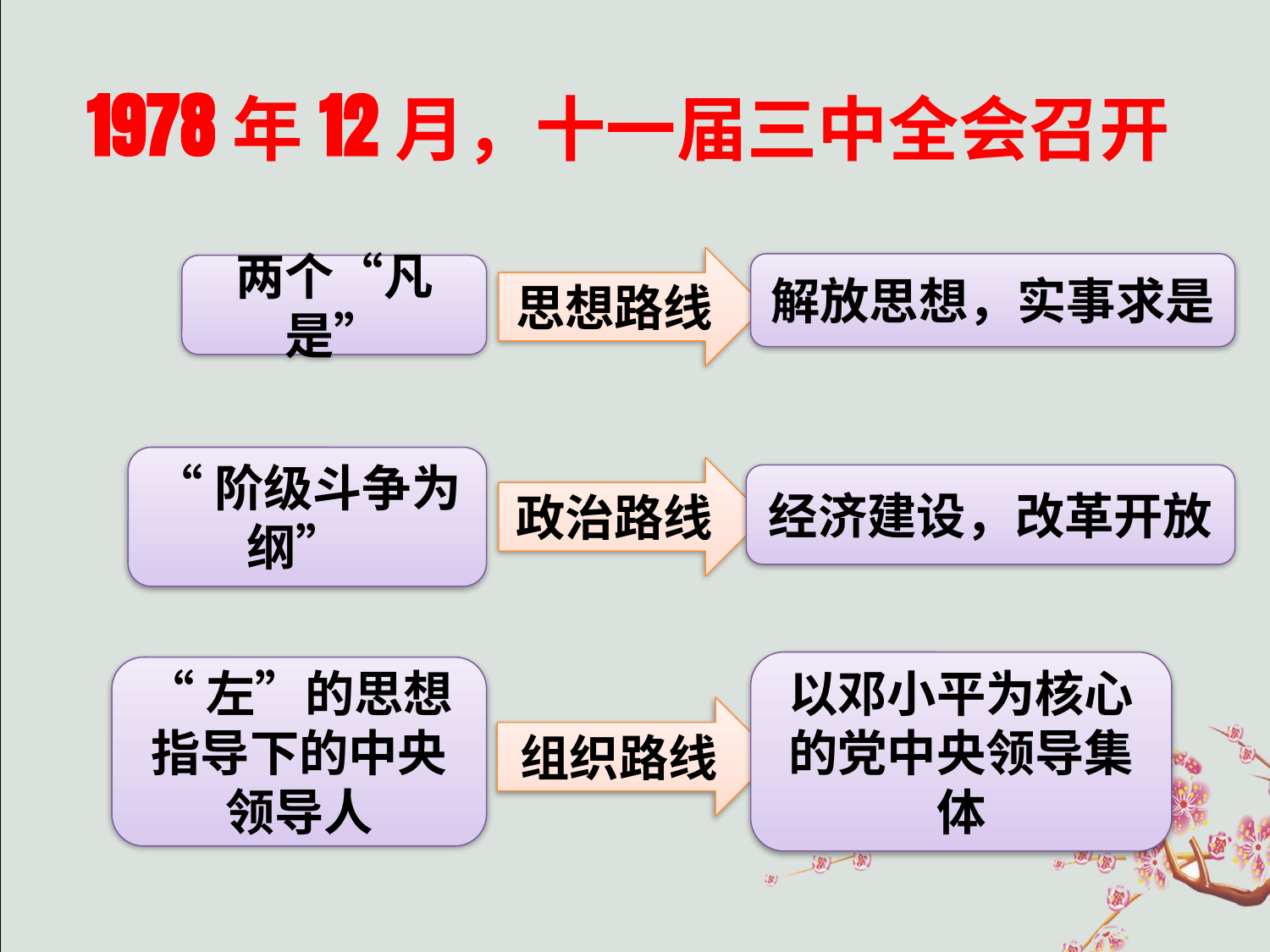

1978年12月，十一届三中全会召开
思想路线
解放思想，实事求是
两个“凡是”
“阶级斗争为纲”
政治路线
经济建设，改革开放
以邓小平为核心的党中央领导集体
“左”的思想指导下的中央领导人
组织路线